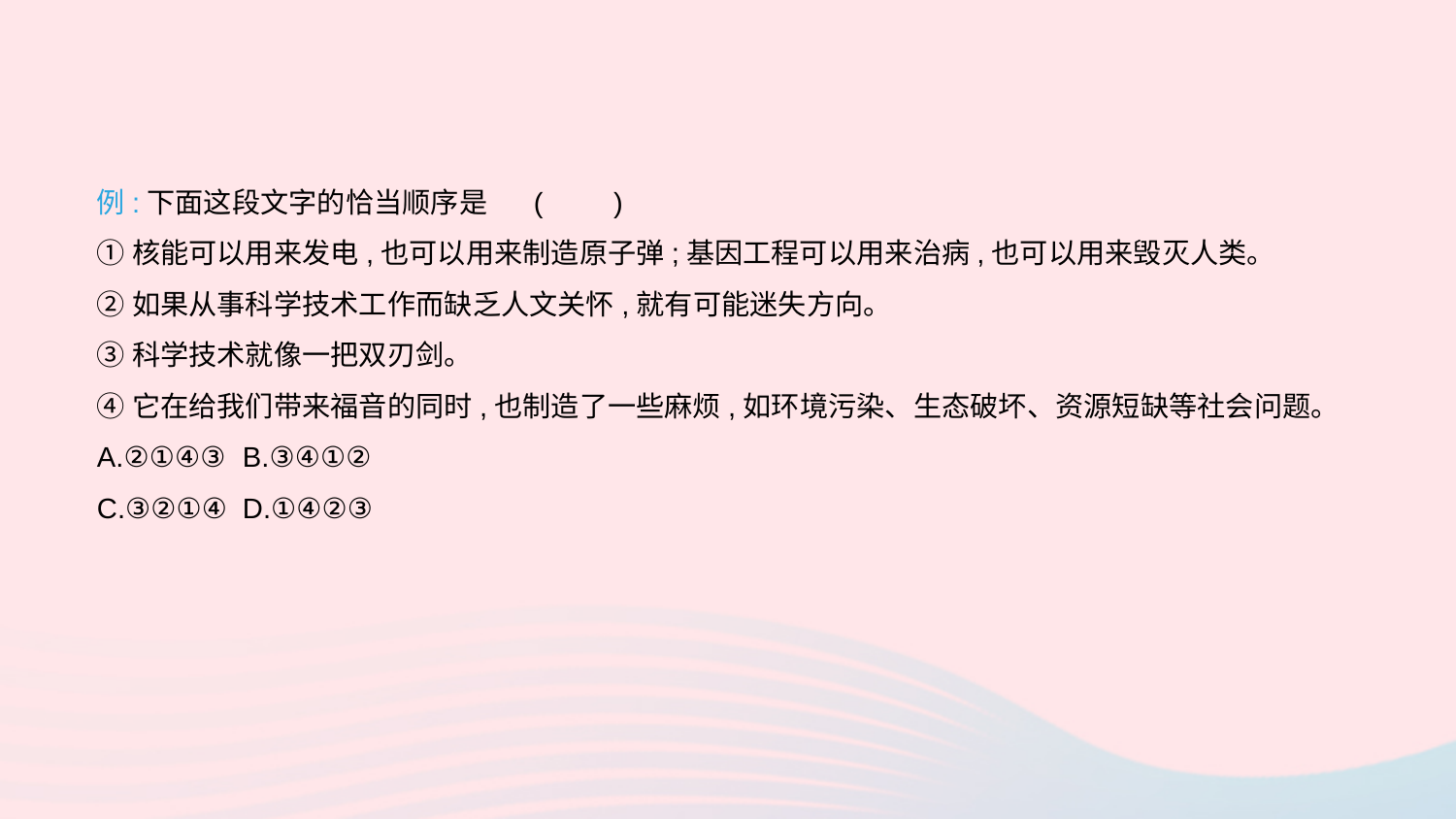

例:下面这段文字的恰当顺序是	(　　)
①核能可以用来发电,也可以用来制造原子弹;基因工程可以用来治病,也可以用来毁灭人类。
②如果从事科学技术工作而缺乏人文关怀,就有可能迷失方向。
③科学技术就像一把双刃剑。
④它在给我们带来福音的同时,也制造了一些麻烦,如环境污染、生态破坏、资源短缺等社会问题。
A.②①④③	B.③④①②
C.③②①④	D.①④②③